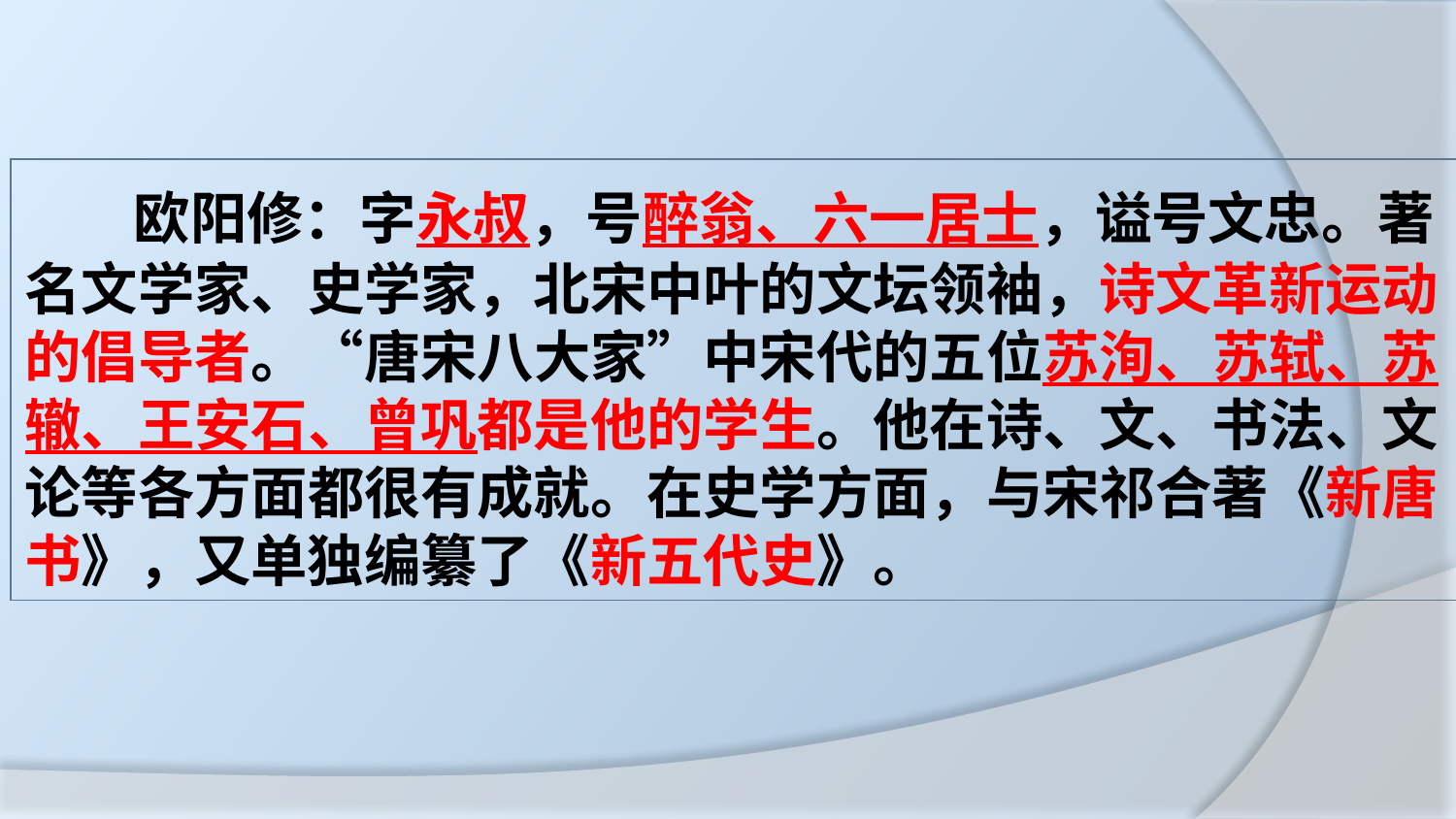

欧阳修：字永叔，号醉翁、六一居士，谥号文忠。著名文学家、史学家，北宋中叶的文坛领袖，诗文革新运动的倡导者。“唐宋八大家”中宋代的五位苏洵、苏轼、苏辙、王安石、曾巩都是他的学生。他在诗、文、书法、文论等各方面都很有成就。在史学方面，与宋祁合著《新唐书》，又单独编纂了《新五代史》。